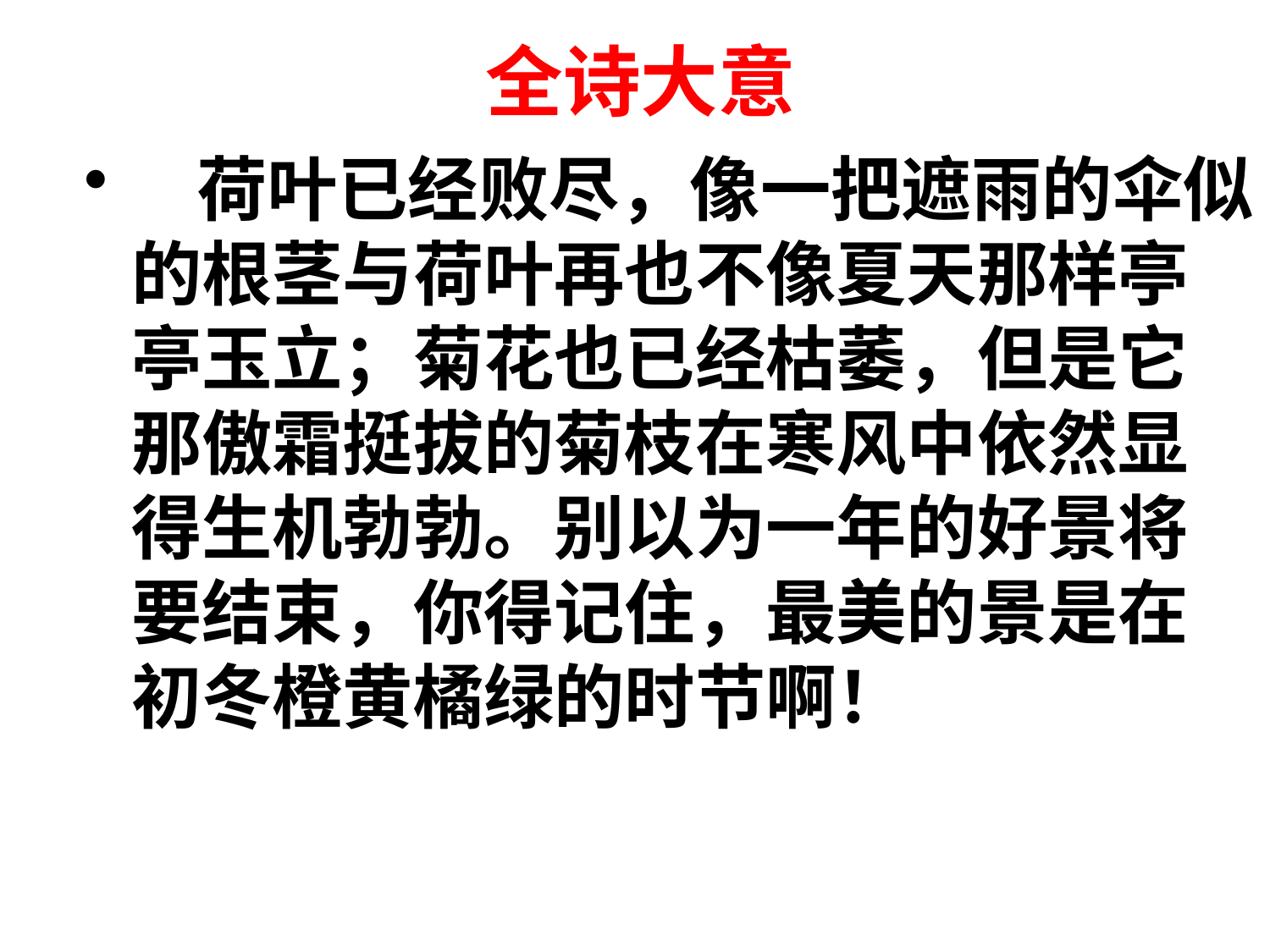

# 全诗大意
   荷叶已经败尽，像一把遮雨的伞似的根茎与荷叶再也不像夏天那样亭亭玉立；菊花也已经枯萎，但是它那傲霜挺拔的菊枝在寒风中依然显得生机勃勃。别以为一年的好景将要结束，你得记住，最美的景是在初冬橙黄橘绿的时节啊！